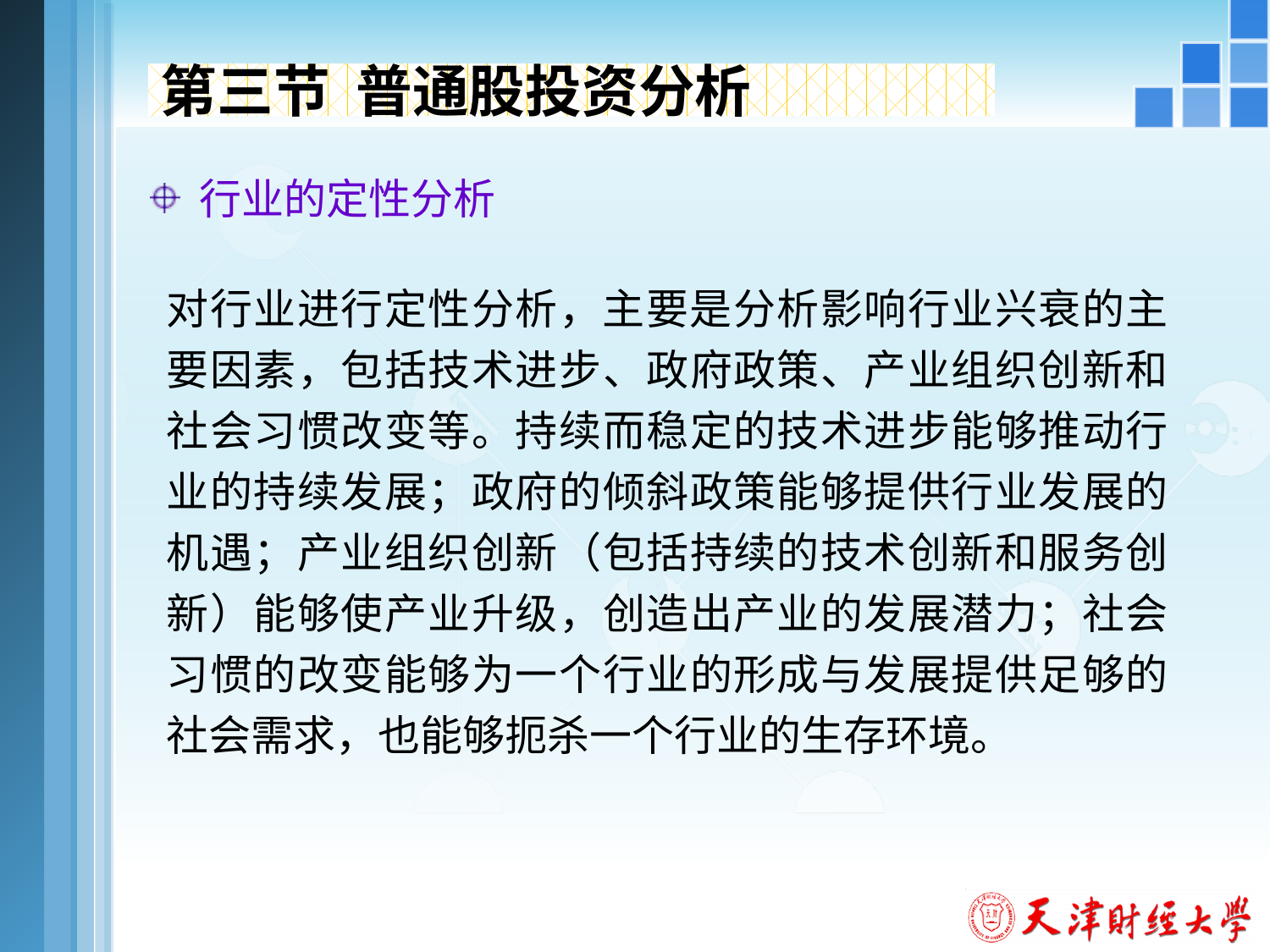

# 第三节  普通股投资分析
 行业的定性分析
对行业进行定性分析，主要是分析影响行业兴衰的主要因素，包括技术进步、政府政策、产业组织创新和社会习惯改变等。持续而稳定的技术进步能够推动行业的持续发展；政府的倾斜政策能够提供行业发展的机遇；产业组织创新（包括持续的技术创新和服务创新）能够使产业升级，创造出产业的发展潜力；社会习惯的改变能够为一个行业的形成与发展提供足够的社会需求，也能够扼杀一个行业的生存环境。